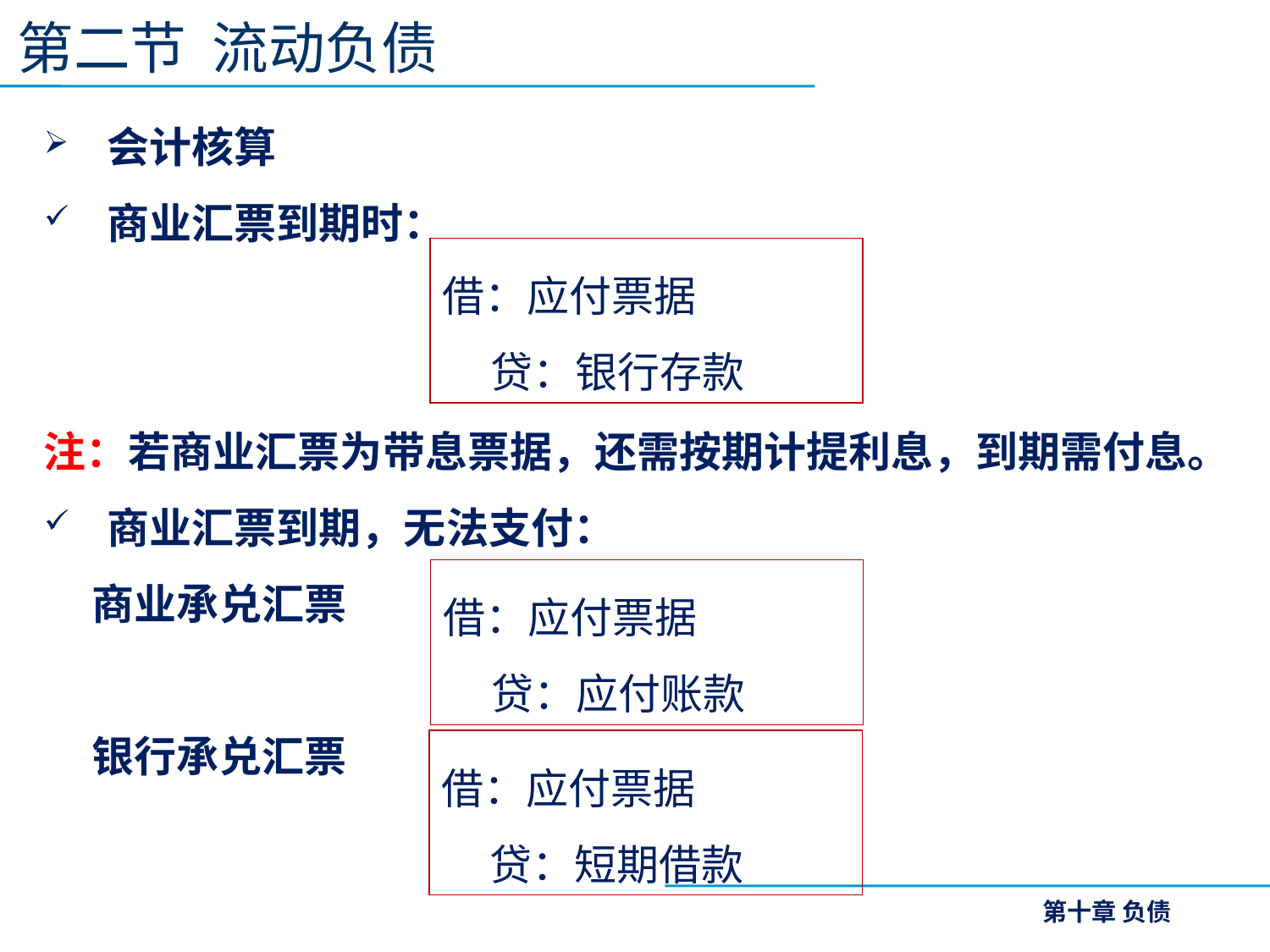

第二节  流动负债
会计核算
商业汇票到期时：

注：若商业汇票为带息票据，还需按期计提利息，到期需付息。
商业汇票到期，无法支付：
    商业承兑汇票

    银行承兑汇票
借：应付票据
    贷：银行存款
借：应付票据
    贷：应付账款
借：应付票据
    贷：短期借款